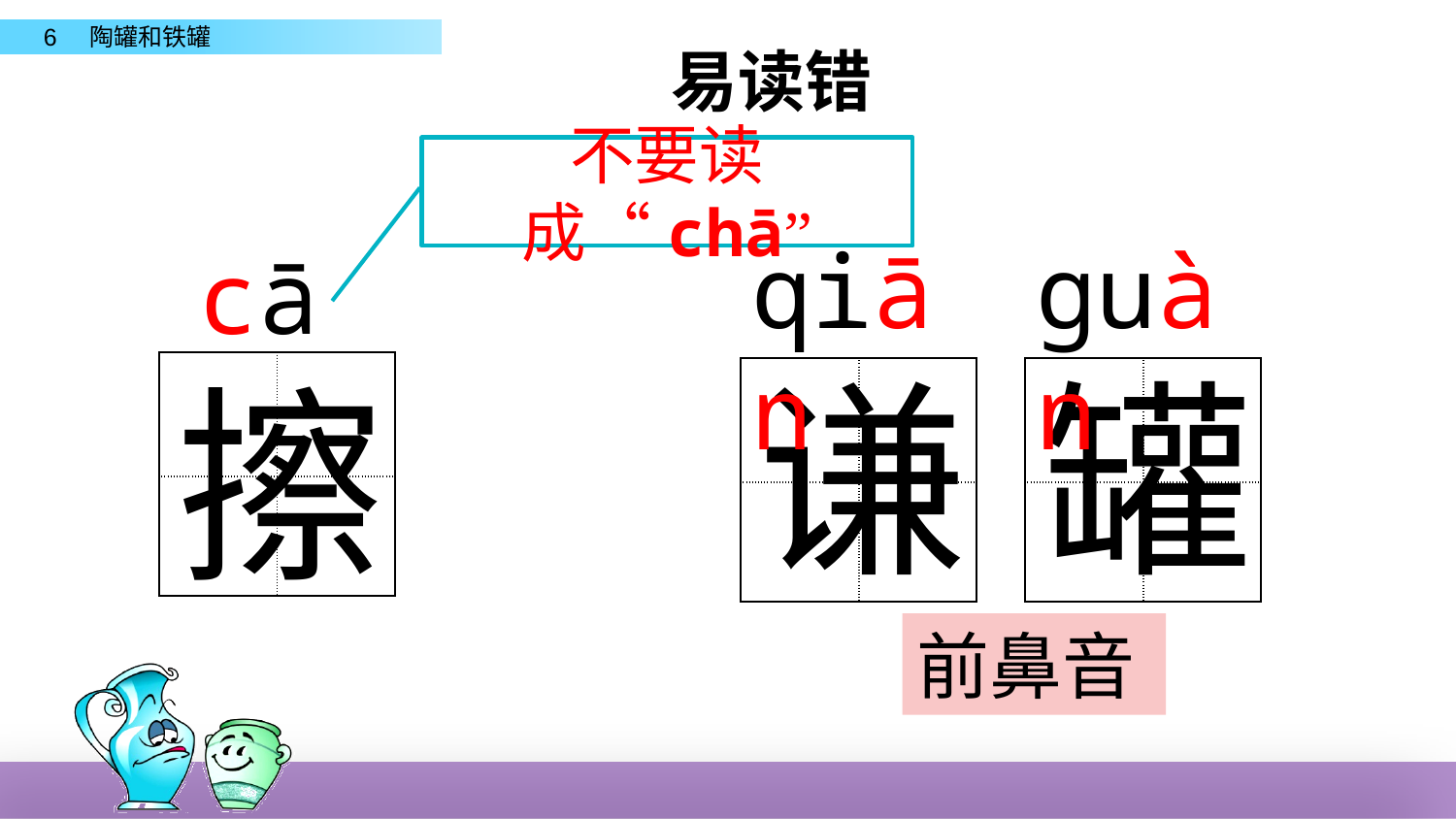

易读错
不要读成“chā”
qiān
guàn
 cā
谦
罐
擦
|  |  |
| --- | --- |
|  |  |
|  |  |
| --- | --- |
|  |  |
|  |  |
| --- | --- |
|  |  |
前鼻音